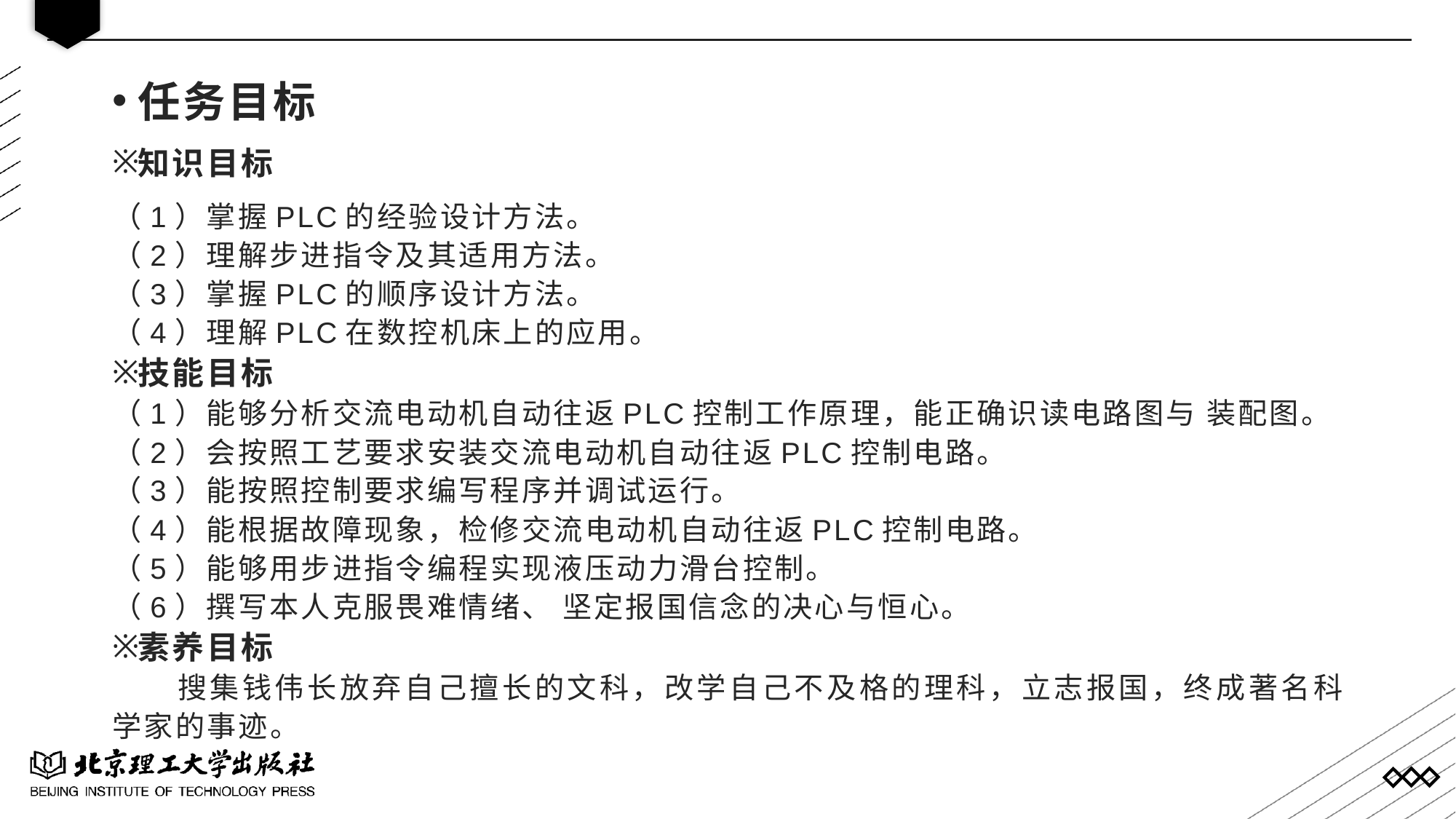

任务目标
知识目标
（1）掌握PLC的经验设计方法。
（2）理解步进指令及其适用方法。
（3）掌握PLC的顺序设计方法。
（4）理解PLC在数控机床上的应用。
技能目标
（1）能够分析交流电动机自动往返PLC控制工作原理，能正确识读电路图与 装配图。
（2）会按照工艺要求安装交流电动机自动往返PLC控制电路。
（3）能按照控制要求编写程序并调试运行。
（4）能根据故障现象，检修交流电动机自动往返PLC控制电路。
（5）能够用步进指令编程实现液压动力滑台控制。
（6）撰写本人克服畏难情绪、 坚定报国信念的决心与恒心。
素养目标
搜集钱伟长放弃自己擅长的文科，改学自己不及格的理科，立志报国，终成著名科学家的事迹。